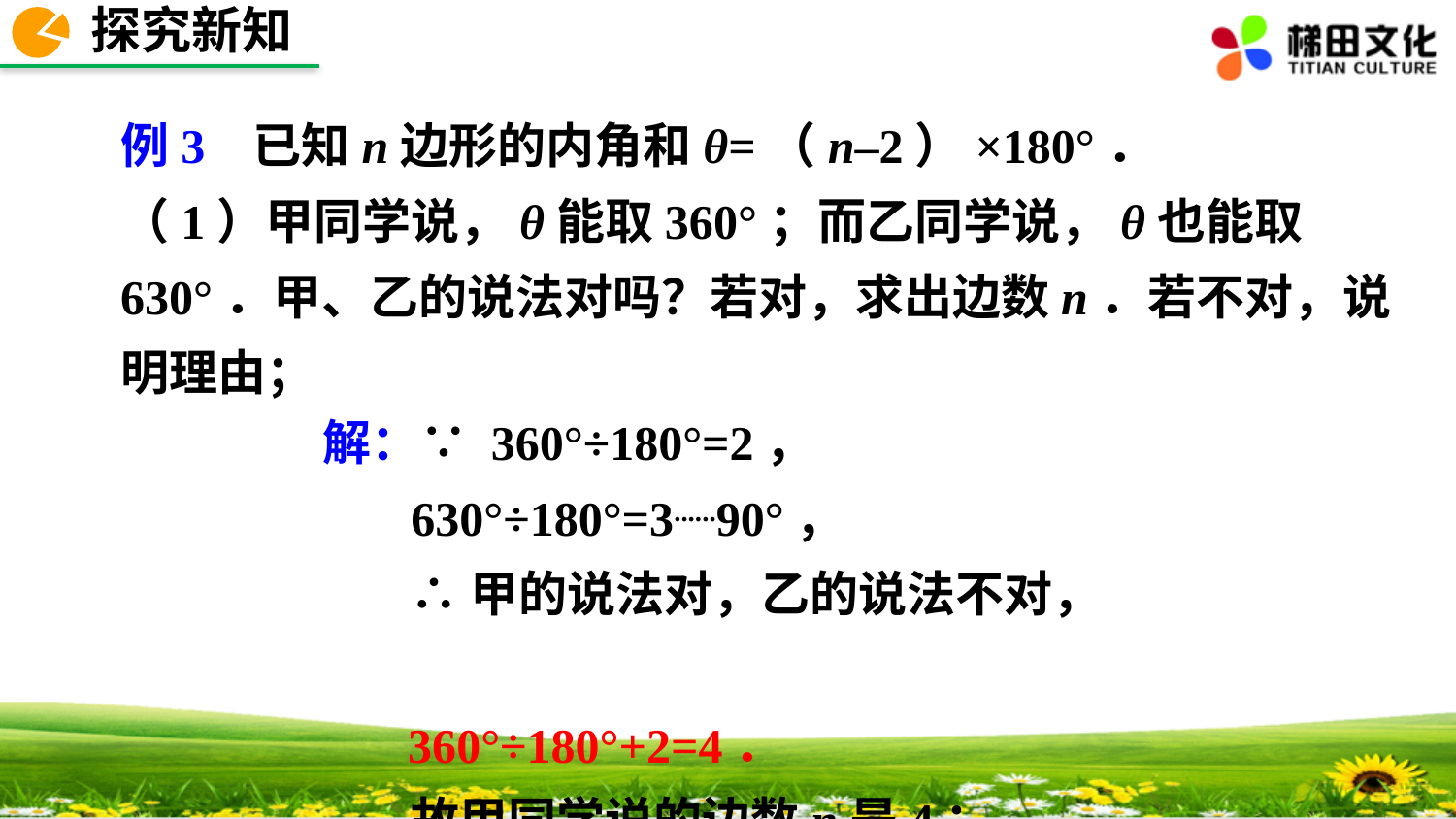

探究新知

例3   已知n边形的内角和θ=（n–2）×180°．
（1）甲同学说，θ能取360°；而乙同学说，θ也能取630°．甲、乙的说法对吗？若对，求出边数n．若不对，说明理由；
解：∵ 360°÷180°=2，
       630°÷180°=3......90°，
        ∴甲的说法对，乙的说法不对，
       360°÷180°+2=4．
       故甲同学说的边数n是4；